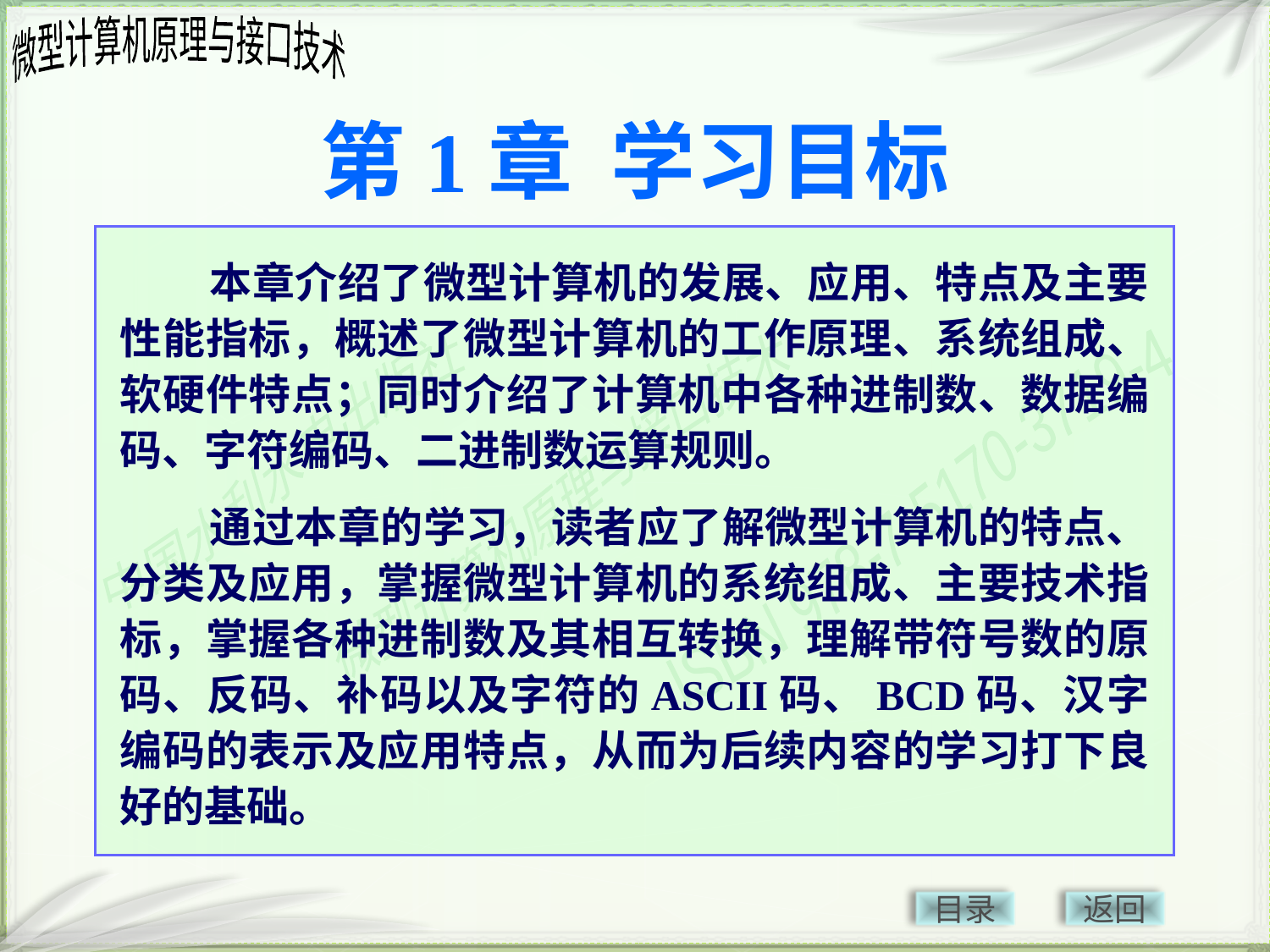

# 第1章  学习目标
本章介绍了微型计算机的发展、应用、特点及主要性能指标，概述了微型计算机的工作原理、系统组成、软硬件特点；同时介绍了计算机中各种进制数、数据编码、字符编码、二进制数运算规则。
通过本章的学习，读者应了解微型计算机的特点、分类及应用，掌握微型计算机的系统组成、主要技术指标，掌握各种进制数及其相互转换，理解带符号数的原码、反码、补码以及字符的ASCII码、BCD码、汉字编码的表示及应用特点，从而为后续内容的学习打下良好的基础。